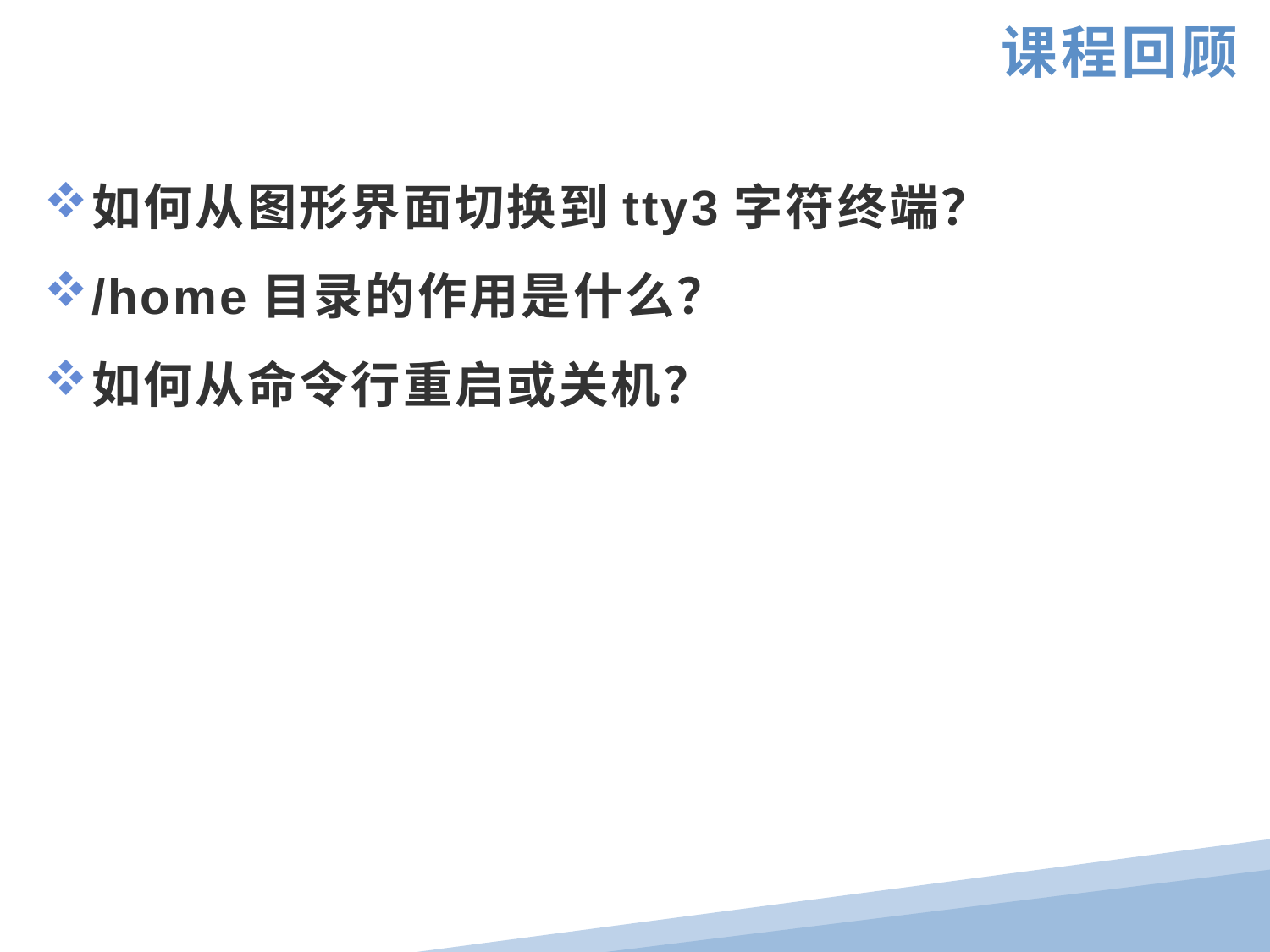

课程回顾
如何从图形界面切换到tty3字符终端？
/home目录的作用是什么？
如何从命令行重启或关机？